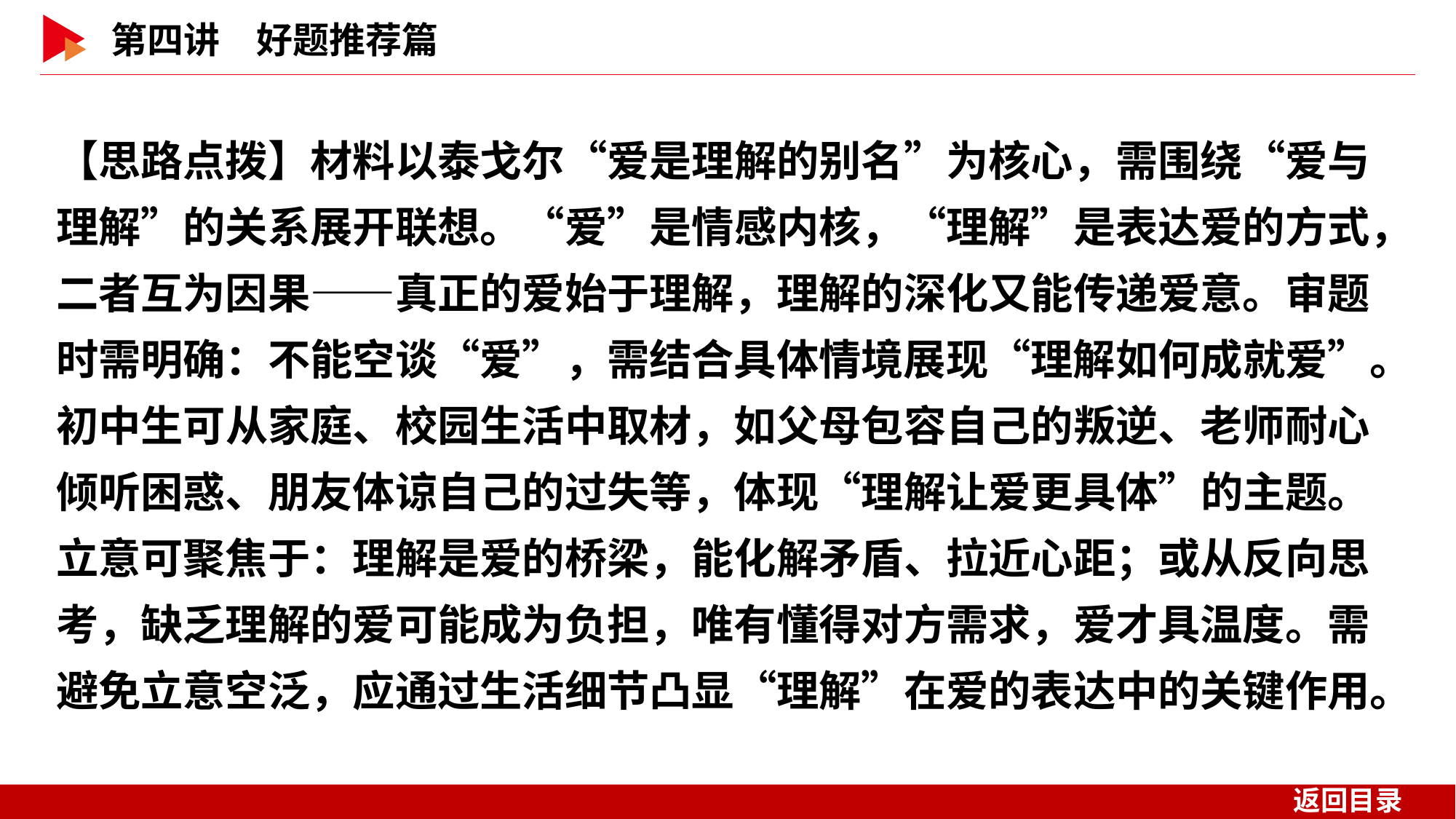

【思路点拨】材料以泰戈尔“爱是理解的别名”为核心，需围绕“爱与理解”的关系展开联想。“爱”是情感内核，“理解”是表达爱的方式，二者互为因果——真正的爱始于理解，理解的深化又能传递爱意。审题时需明确：不能空谈“爱”，需结合具体情境展现“理解如何成就爱”。初中生可从家庭、校园生活中取材，如父母包容自己的叛逆、老师耐心倾听困惑、朋友体谅自己的过失等，体现“理解让爱更具体”的主题。立意可聚焦于：理解是爱的桥梁，能化解矛盾、拉近心距；或从反向思考，缺乏理解的爱可能成为负担，唯有懂得对方需求，爱才具温度。需避免立意空泛，应通过生活细节凸显“理解”在爱的表达中的关键作用。